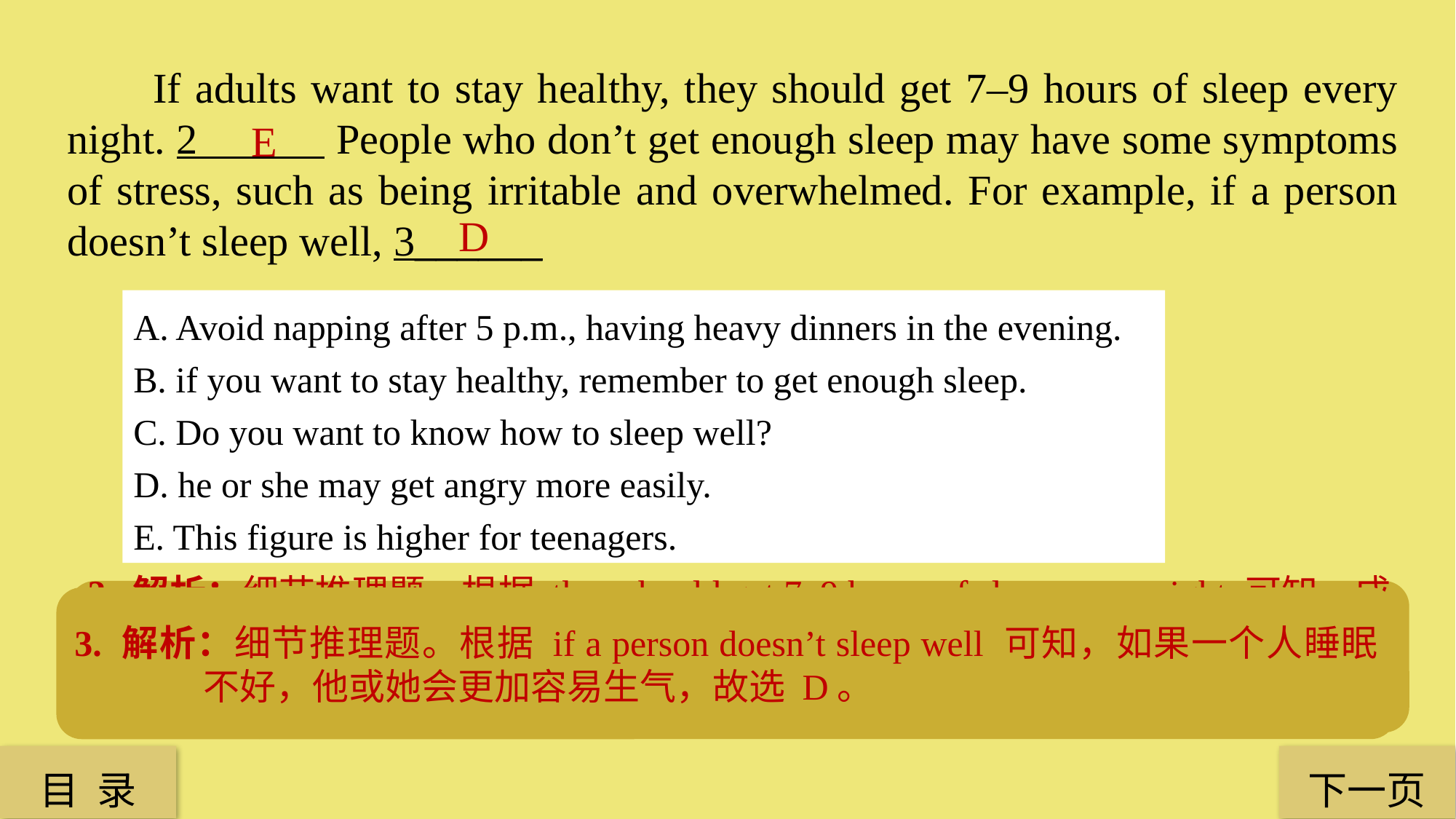

If adults want to stay healthy, they should get 7–9 hours of sleep every night. 2            People who don’t get enough sleep may have some symptoms of stress, such as being irritable and overwhelmed. For example, if a person doesn’t sleep well, 3______
E
D
A. Avoid napping after 5 p.m., having heavy dinners in the evening.
B. if you want to stay healthy, remember to get enough sleep.
C. Do you want to know how to sleep well?
D. he or she may get angry more easily.
E. This figure is higher for teenagers.
2. 解析：细节推理题。根据 they should get 7–9 hours of sleep every night 可知，成年人如果要保持身体健康，需要每晚保证 7 到 9 小时的睡眠。E 项中的 This figure 回指 7–9 hours 这个数据，句意为：青少年的睡眠时间更长一些。
3. 解析：细节推理题。根据 if a person doesn’t sleep well 可知，如果一个人睡眠不好，他或她会更加容易生气，故选 D。